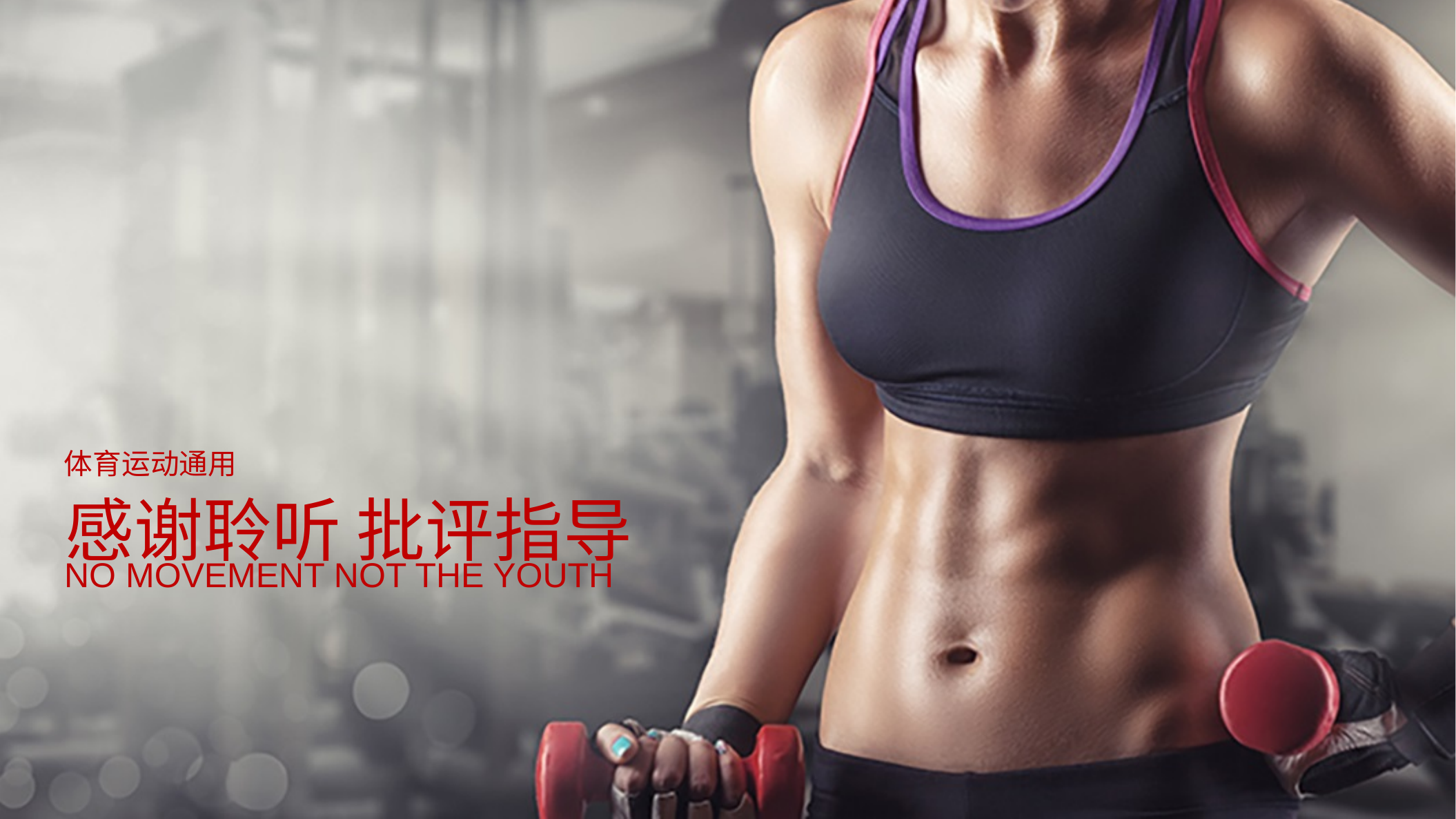

体育运动通用
感谢聆听 批评指导
NO MOVEMENT NOT THE YOUTH